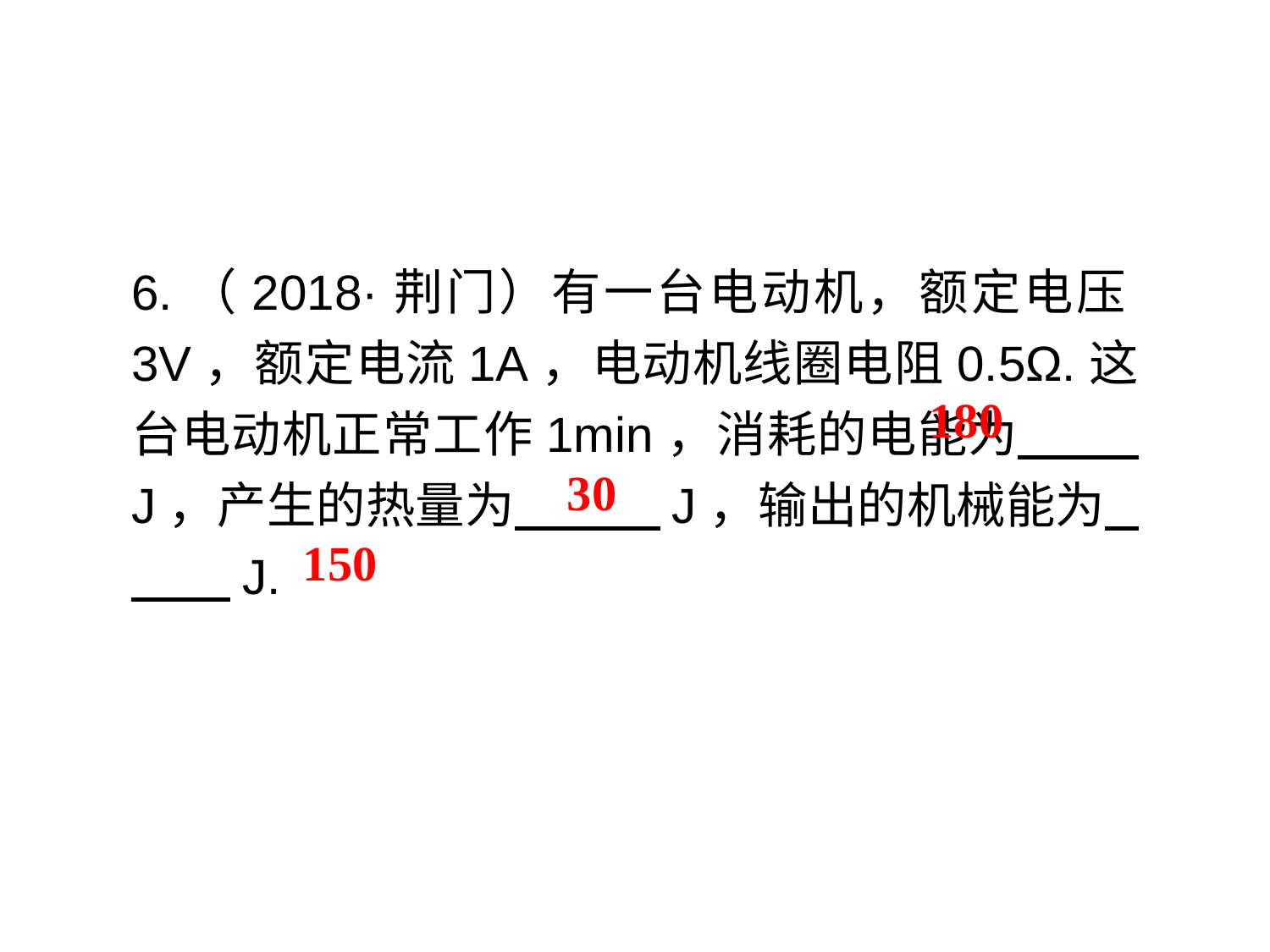

6.（2018·荆门）有一台电动机，额定电压3V，额定电流1A，电动机线圈电阻0.5Ω.这台电动机正常工作1min，消耗的电能为           J，产生的热量为             J，输出的机械能为             J.
180
30
150